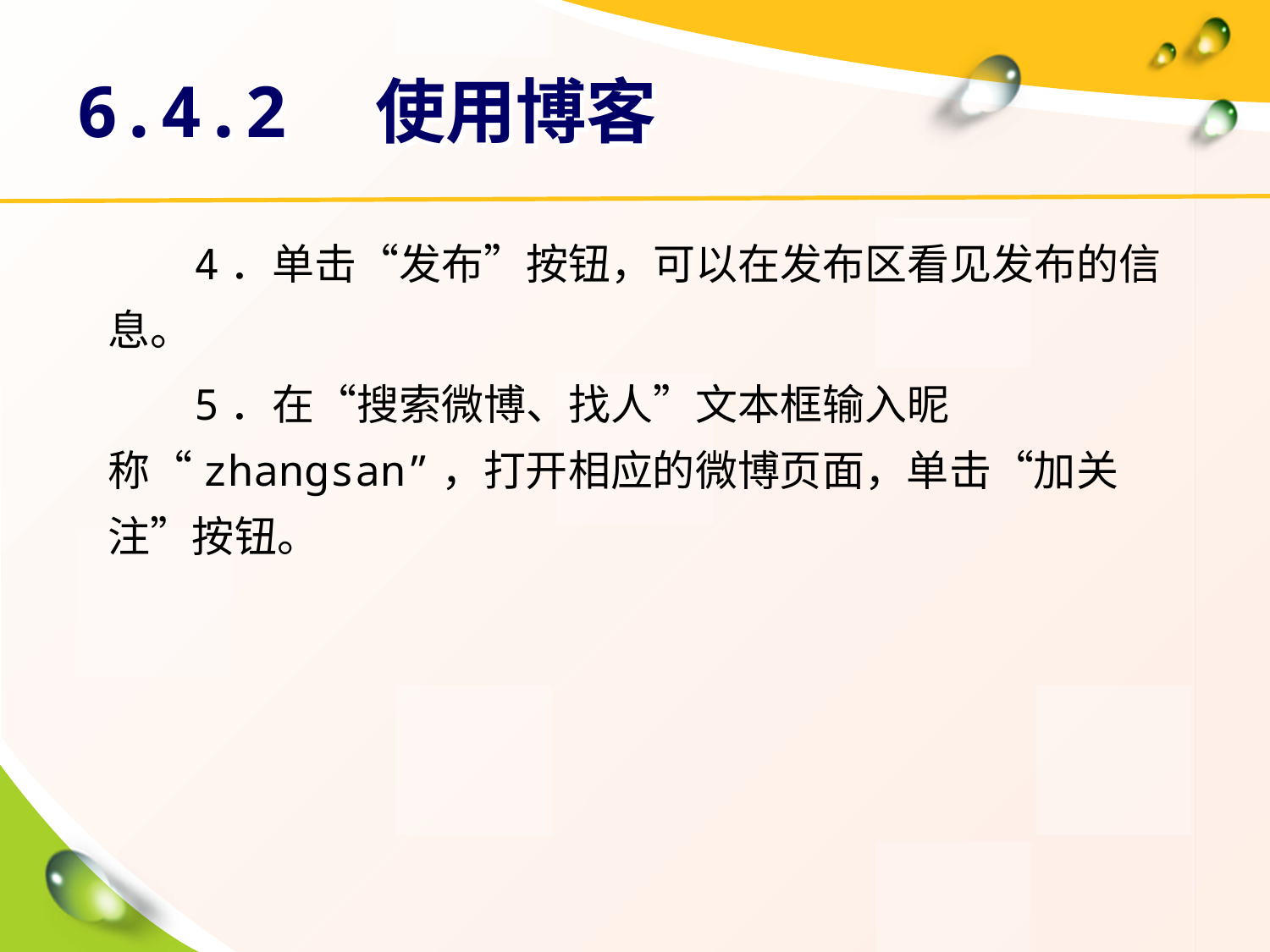

# 6.4.2　使用博客
4．单击“发布”按钮，可以在发布区看见发布的信息。
5．在“搜索微博、找人”文本框输入昵称“zhangsan”，打开相应的微博页面，单击“加关注”按钮。